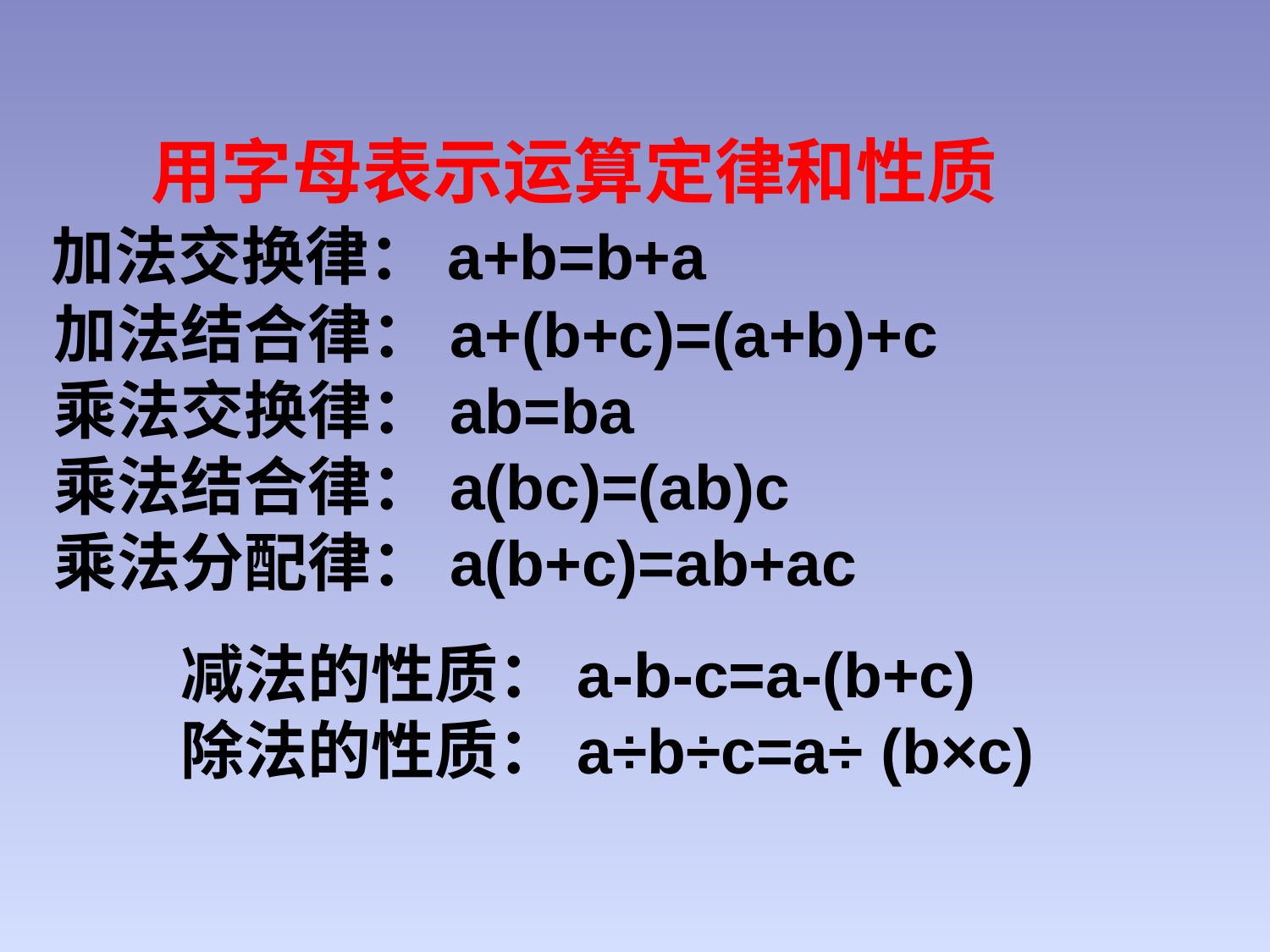

用字母表示运算定律和性质

       加法交换律：a+b=b+a
        加法结合律：a+(b+c)=(a+b)+c
        乘法交换律：ab=ba
        乘法结合律：a(bc)=(ab)c
        乘法分配律：a(b+c)=ab+ac
减法的性质：a-b-c=a-(b+c)
除法的性质：a÷b÷c=a÷ (b×c)